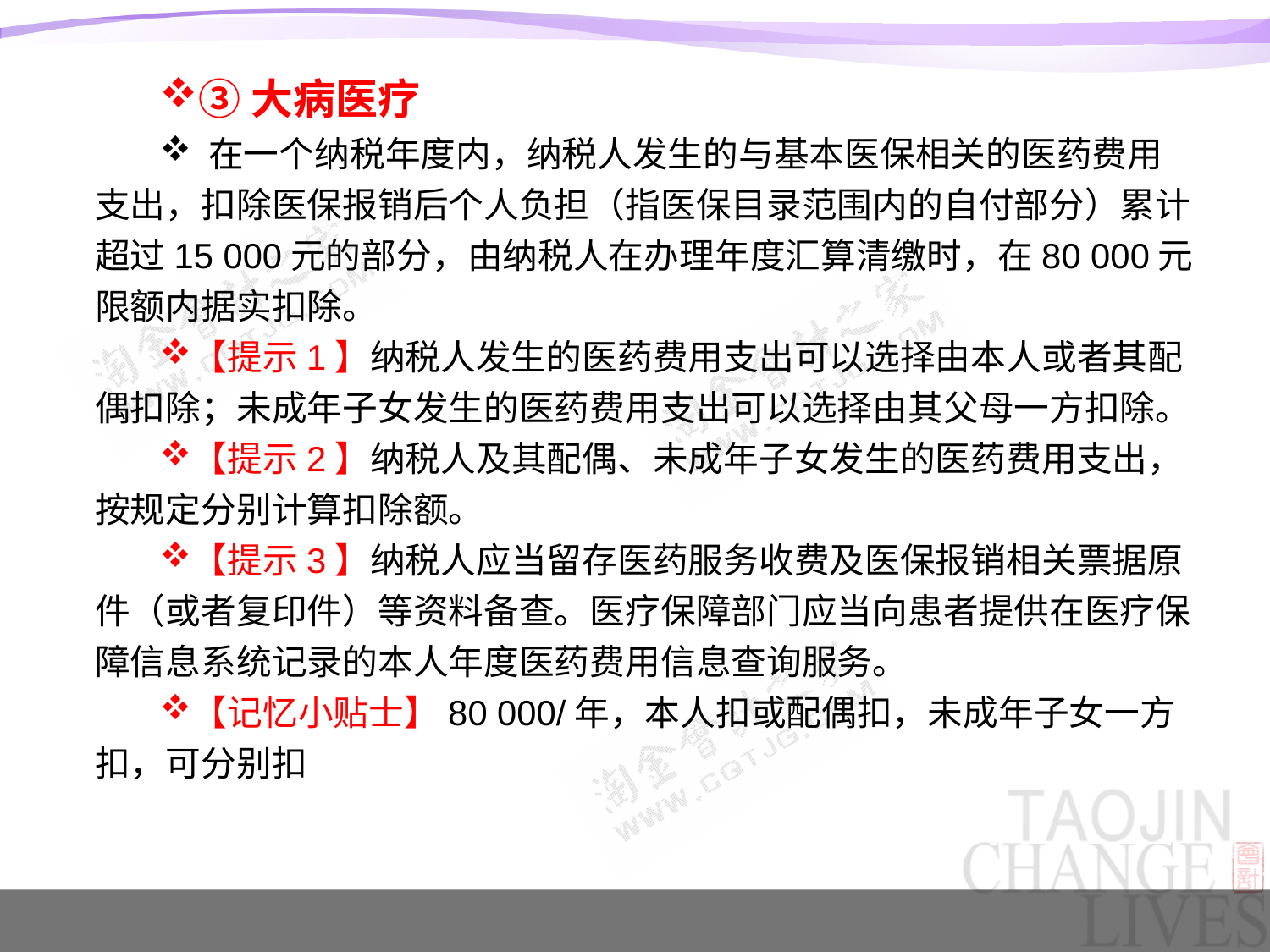

#
③大病医疗
 在一个纳税年度内，纳税人发生的与基本医保相关的医药费用支出，扣除医保报销后个人负担（指医保目录范围内的自付部分）累计超过15 000元的部分，由纳税人在办理年度汇算清缴时，在80 000元限额内据实扣除。
【提示1】纳税人发生的医药费用支出可以选择由本人或者其配偶扣除；未成年子女发生的医药费用支出可以选择由其父母一方扣除。
【提示2】纳税人及其配偶、未成年子女发生的医药费用支出，按规定分别计算扣除额。
【提示3】纳税人应当留存医药服务收费及医保报销相关票据原件（或者复印件）等资料备查。医疗保障部门应当向患者提供在医疗保障信息系统记录的本人年度医药费用信息查询服务。
【记忆小贴士】80 000/年，本人扣或配偶扣，未成年子女一方扣，可分别扣